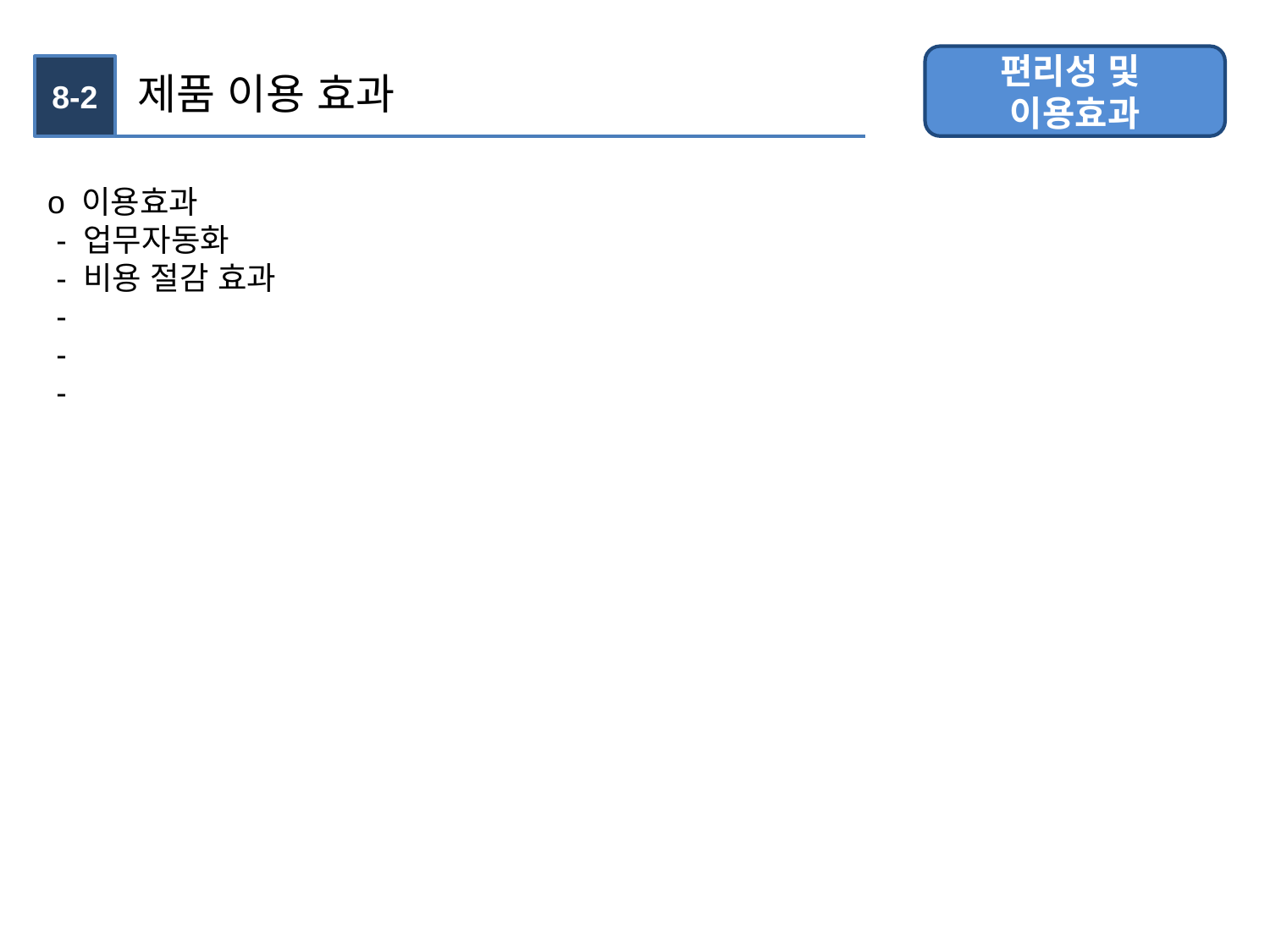

편리성 및
이용효과
8-2
제품 이용 효과
o 이용효과
 - 업무자동화
 - 비용 절감 효과
 -
 -
 -